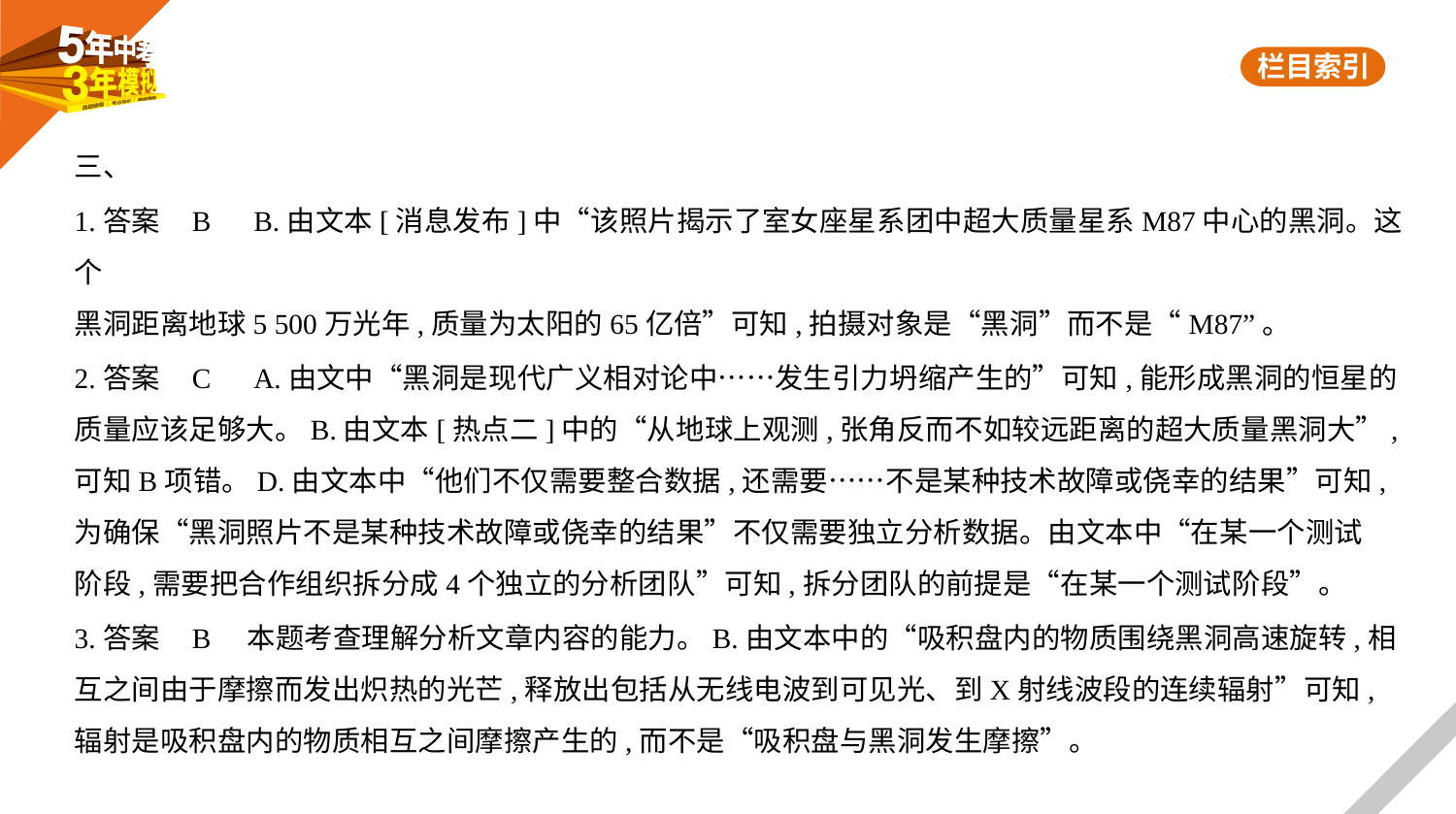

三、
1.答案    B　B.由文本[消息发布]中“该照片揭示了室女座星系团中超大质量星系M87中心的黑洞。这个
黑洞距离地球5 500万光年,质量为太阳的65亿倍”可知,拍摄对象是“黑洞”而不是“M87”。
2.答案    C　A.由文中“黑洞是现代广义相对论中……发生引力坍缩产生的”可知,能形成黑洞的恒星的
质量应该足够大。B.由文本[热点二]中的“从地球上观测,张角反而不如较远距离的超大质量黑洞大”,
可知B项错。D.由文本中“他们不仅需要整合数据,还需要……不是某种技术故障或侥幸的结果”可知,
为确保“黑洞照片不是某种技术故障或侥幸的结果”不仅需要独立分析数据。由文本中“在某一个测试
阶段,需要把合作组织拆分成4个独立的分析团队”可知,拆分团队的前提是“在某一个测试阶段”。
3.答案    B    本题考查理解分析文章内容的能力。B.由文本中的“吸积盘内的物质围绕黑洞高速旋转,相
互之间由于摩擦而发出炽热的光芒,释放出包括从无线电波到可见光、到X射线波段的连续辐射”可知,
辐射是吸积盘内的物质相互之间摩擦产生的,而不是“吸积盘与黑洞发生摩擦”。